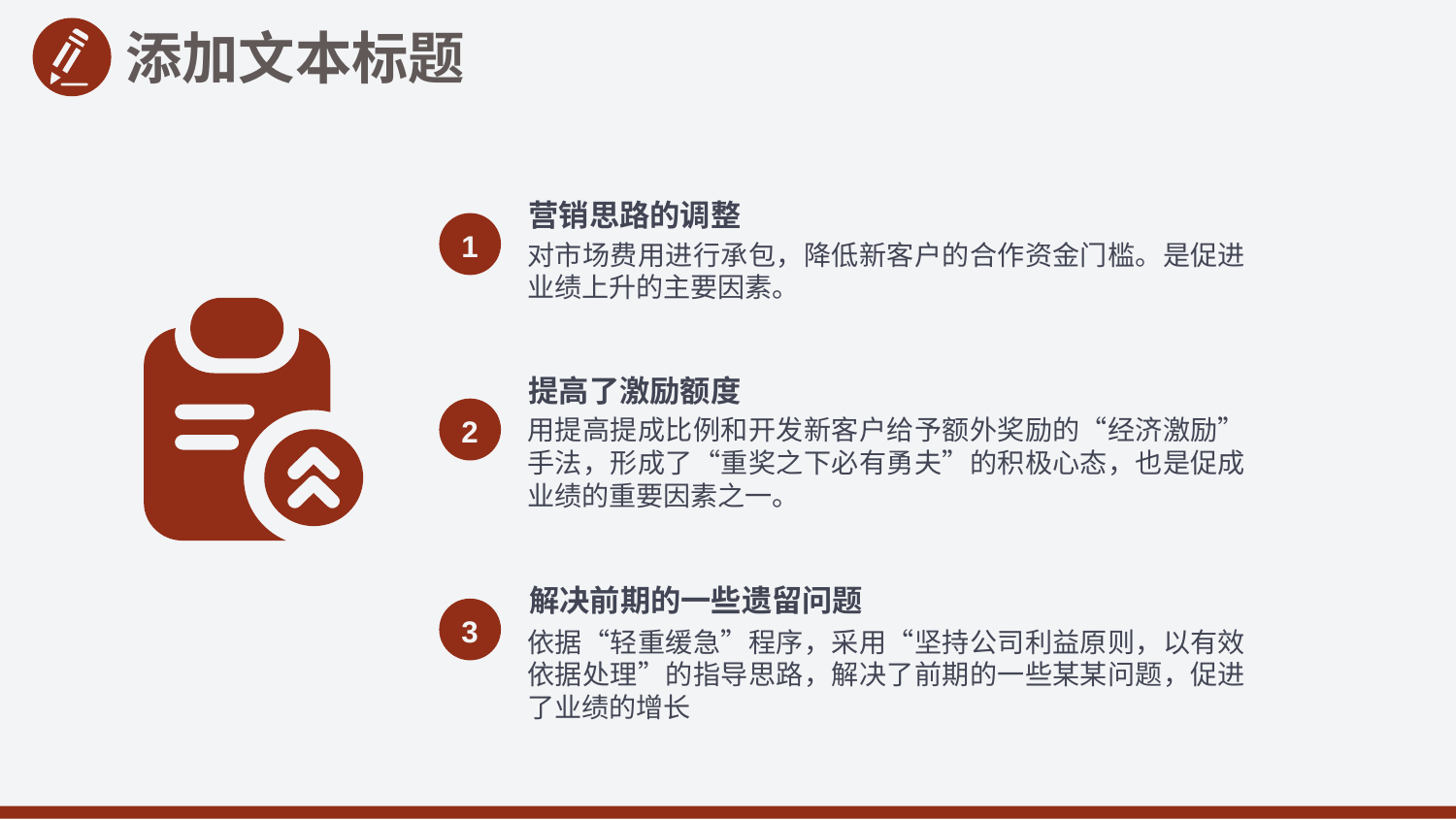

添加文本标题

营销思路的调整
1
对市场费用进行承包，降低新客户的合作资金门槛。是促进业绩上升的主要因素。

提高了激励额度
2
用提高提成比例和开发新客户给予额外奖励的“经济激励”手法，形成了“重奖之下必有勇夫”的积极心态，也是促成业绩的重要因素之一。

解决前期的一些遗留问题
3
依据“轻重缓急”程序，采用“坚持公司利益原则，以有效依据处理”的指导思路，解决了前期的一些某某问题，促进了业绩的增长